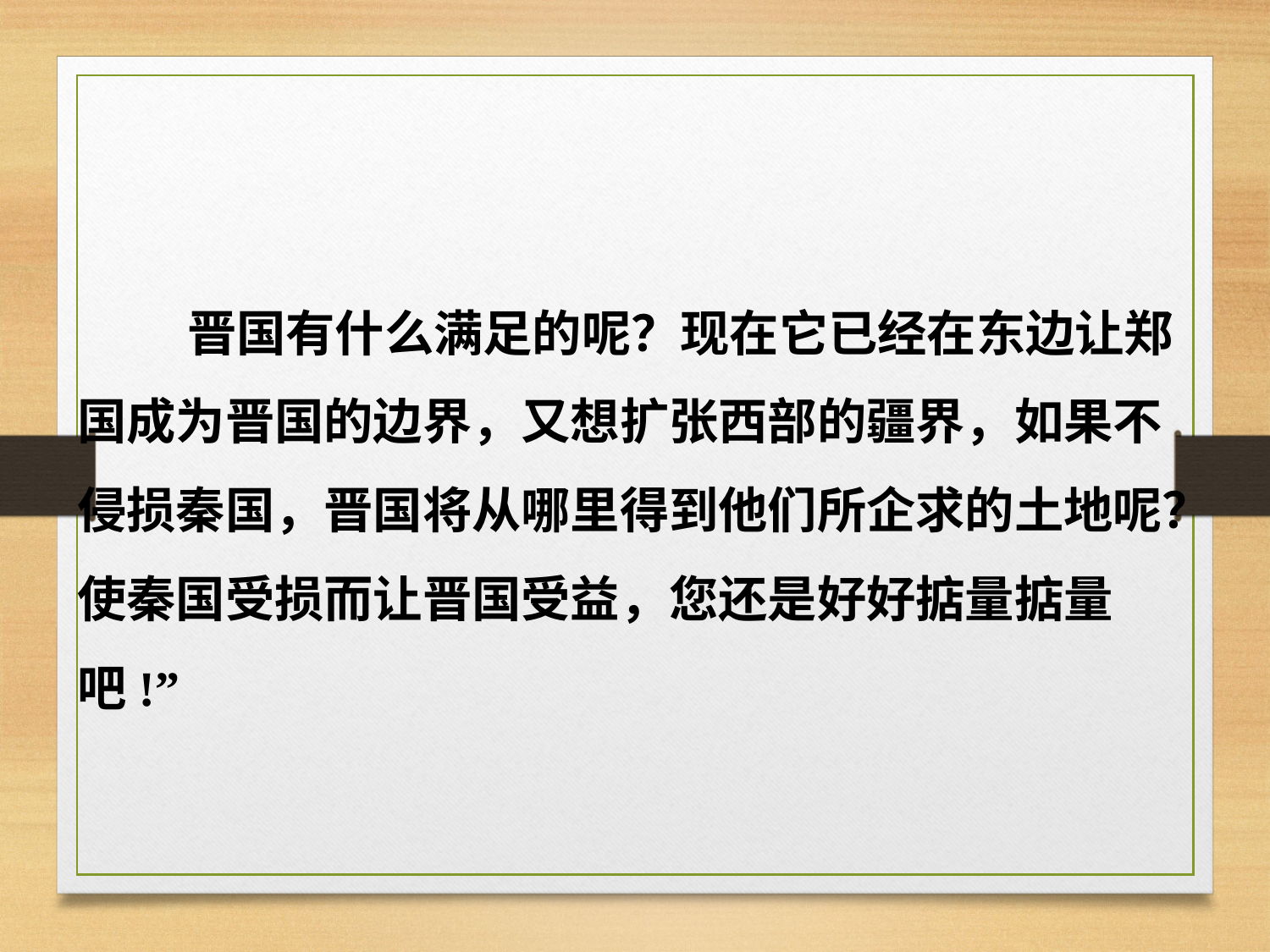

晋国有什么满足的呢？现在它已经在东边让郑国成为晋国的边界，又想扩张西部的疆界，如果不侵损秦国，晋国将从哪里得到他们所企求的土地呢？使秦国受损而让晋国受益，您还是好好掂量掂量吧!”